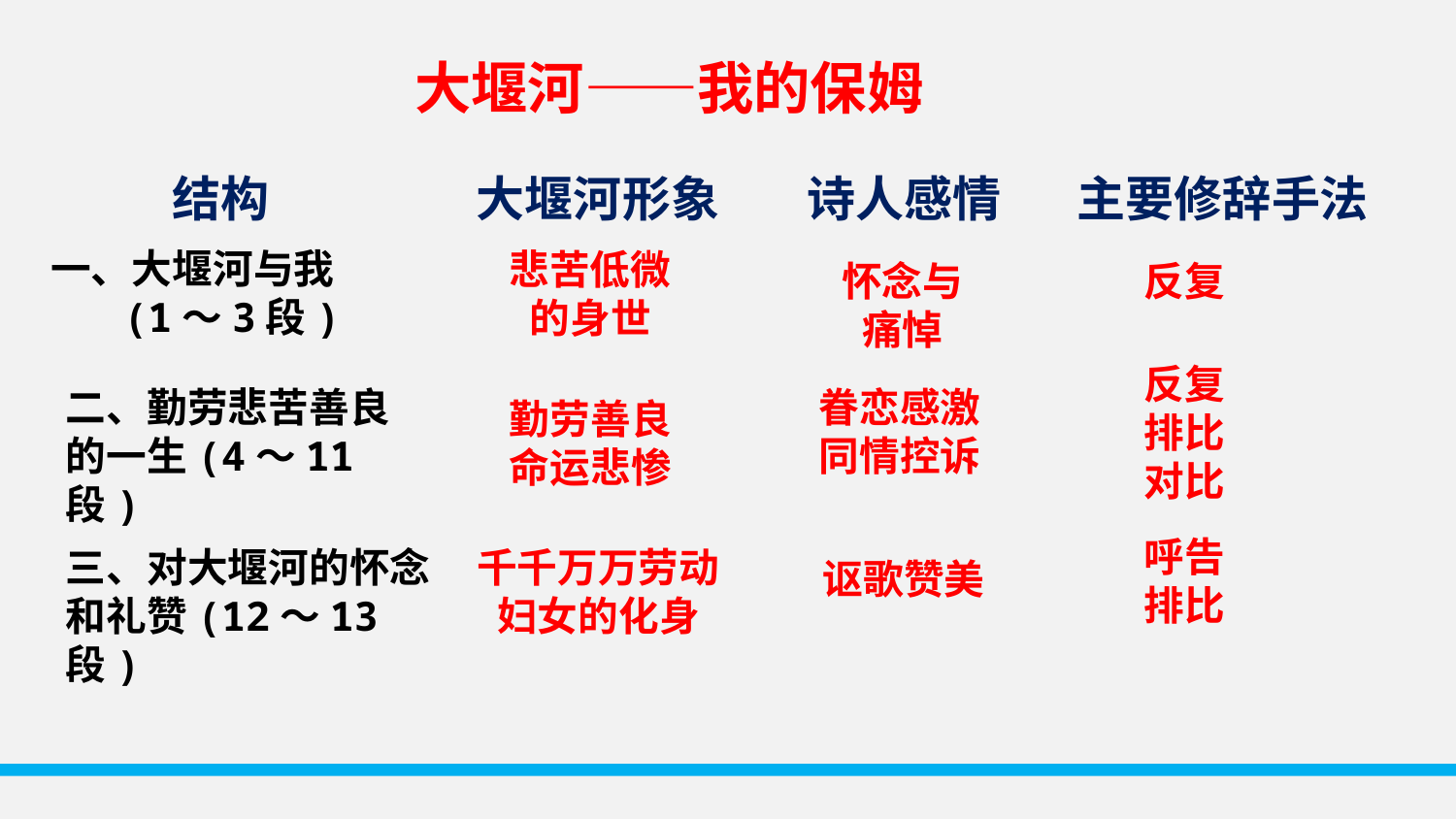

大堰河——我的保姆
     结构                   大堰河形象        诗人感情       主要修辞手法
一、大堰河与我
   (1～3段)
悲苦低微的身世
怀念与痛悼
反复
反复
排比
对比
二、勤劳悲苦善良的一生(4～11段)
眷恋感激
同情控诉
勤劳善良
命运悲惨
呼告
排比
三、对大堰河的怀念和礼赞(12～13段)
千千万万劳动妇女的化身
讴歌赞美